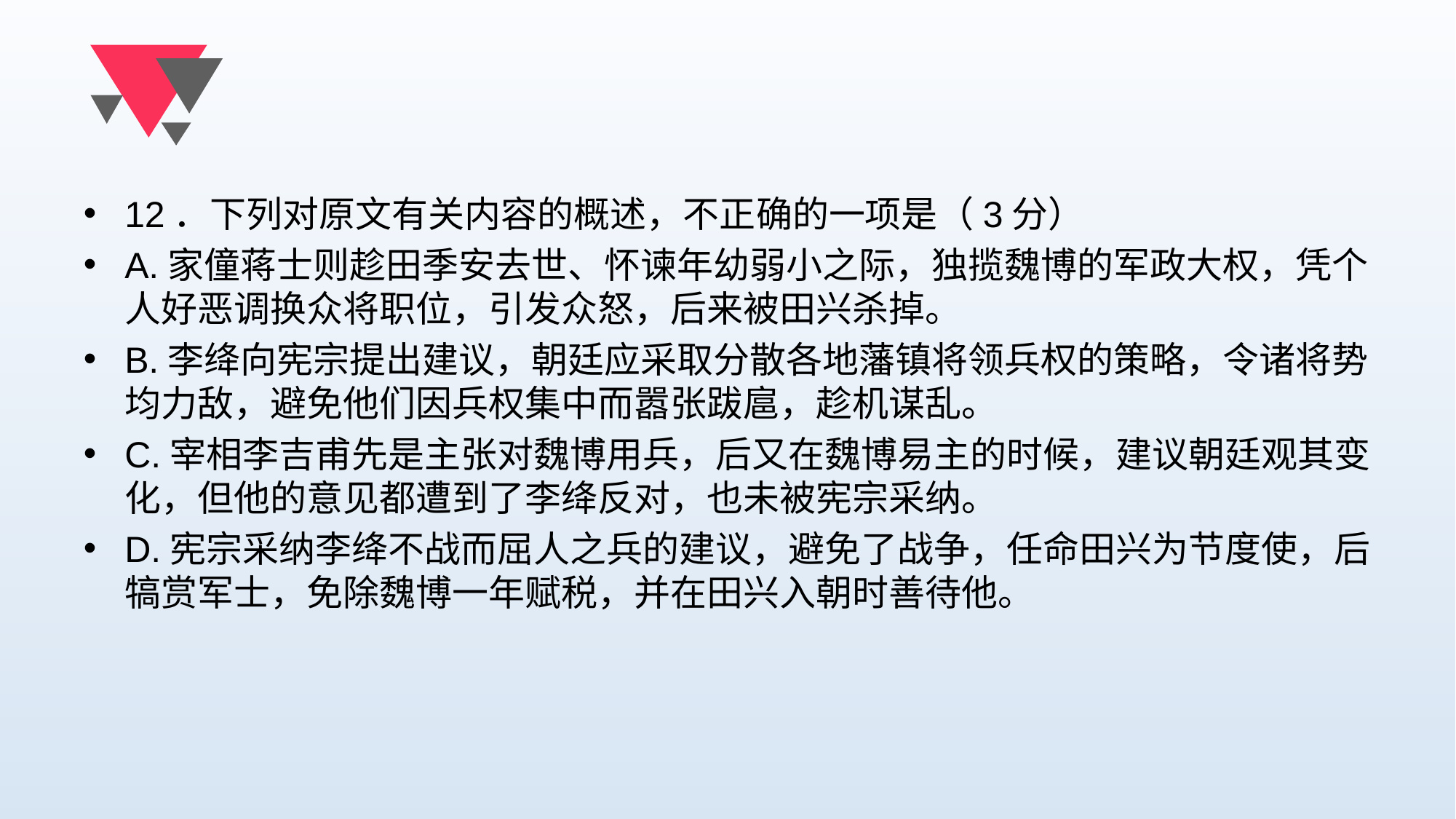

#
12．下列对原文有关内容的概述，不正确的一项是（3分）
A.家僮蒋士则趁田季安去世、怀谏年幼弱小之际，独揽魏博的军政大权，凭个人好恶调换众将职位，引发众怒，后来被田兴杀掉。
B.李绛向宪宗提出建议，朝廷应采取分散各地藩镇将领兵权的策略，令诸将势均力敌，避免他们因兵权集中而嚣张跋扈，趁机谋乱。
C.宰相李吉甫先是主张对魏博用兵，后又在魏博易主的时候，建议朝廷观其变化，但他的意见都遭到了李绛反对，也未被宪宗采纳。
D.宪宗采纳李绛不战而屈人之兵的建议，避免了战争，任命田兴为节度使，后犒赏军士，免除魏博一年赋税，并在田兴入朝时善待他。